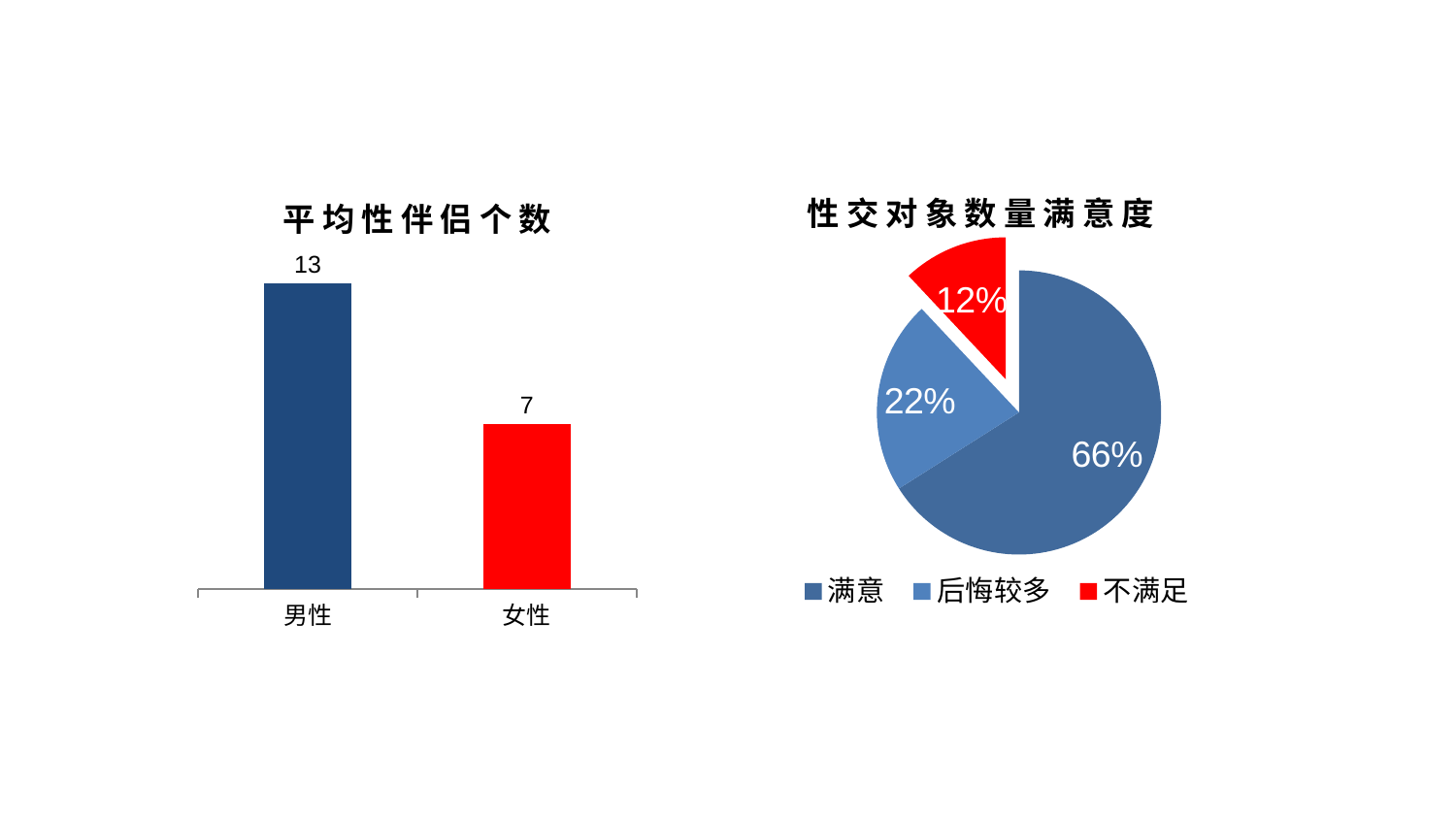

### Chart: 性 交 对 象 数 量 满 意 度

| Category | 性交对象数量满意度 |
|---|---|
| 满意 | 66.0 |
| 后悔较多 | 22.0 |
| 不满足 | 12.0 |

### Chart: 平 均 性 伴 侣 个 数

| Category | 平均性伴侣个数 |
|---|---|
| 男性 | 13.0 |
| 女性 | 7.0 |